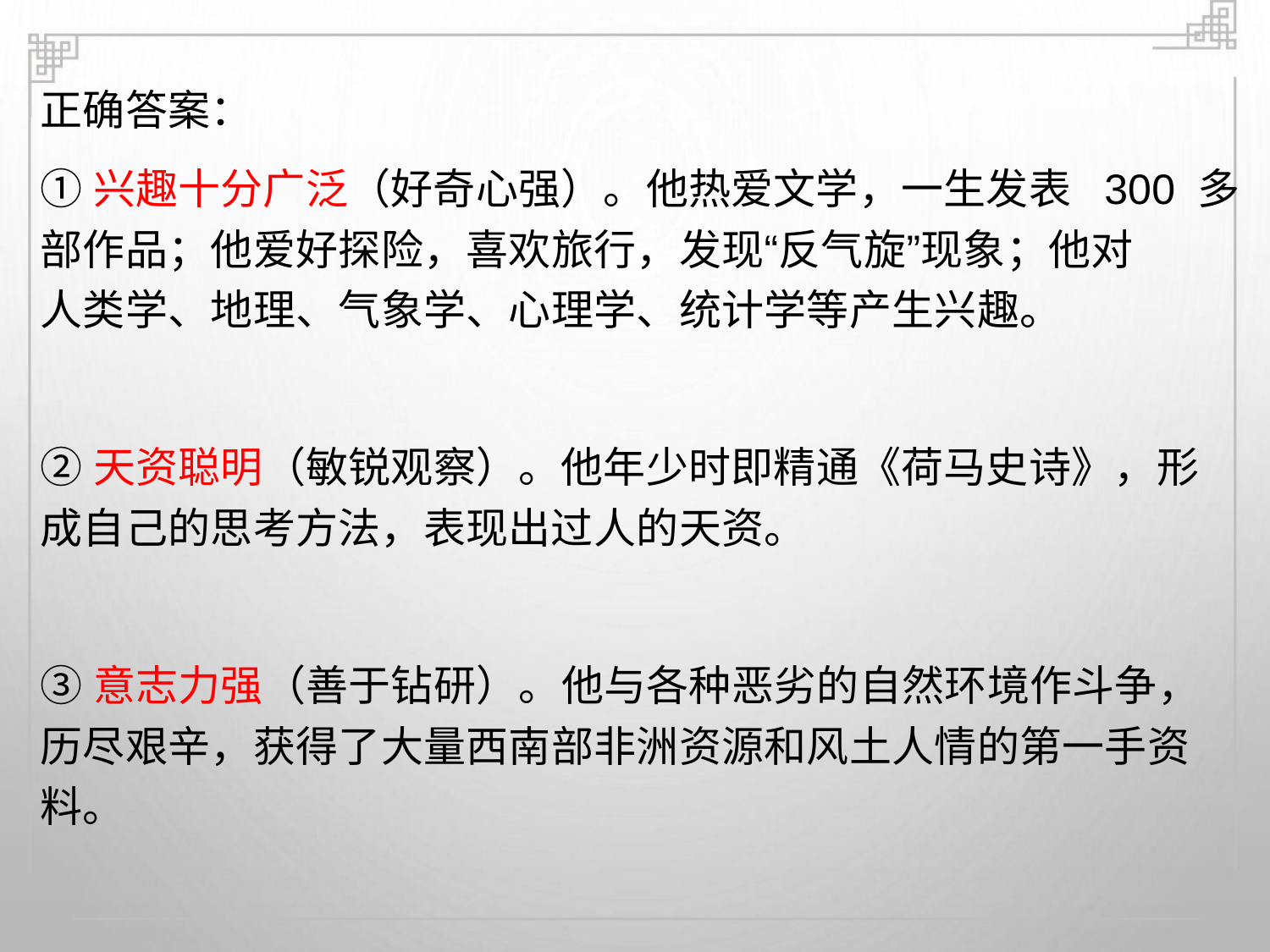

正确答案：
①兴趣十分广泛（好奇心强）。他热爱文学，一生发表 300 多
部作品；他爱好探险，喜欢旅行，发现“反气旋”现象；他对
人类学、地理、气象学、心理学、统计学等产生兴趣。
②天资聪明（敏锐观察）。他年少时即精通《荷马史诗》，形
成自己的思考方法，表现出过人的天资。
③意志力强（善于钻研）。他与各种恶劣的自然环境作斗争，
历尽艰辛，获得了大量西南部非洲资源和风土人情的第一手资
料。